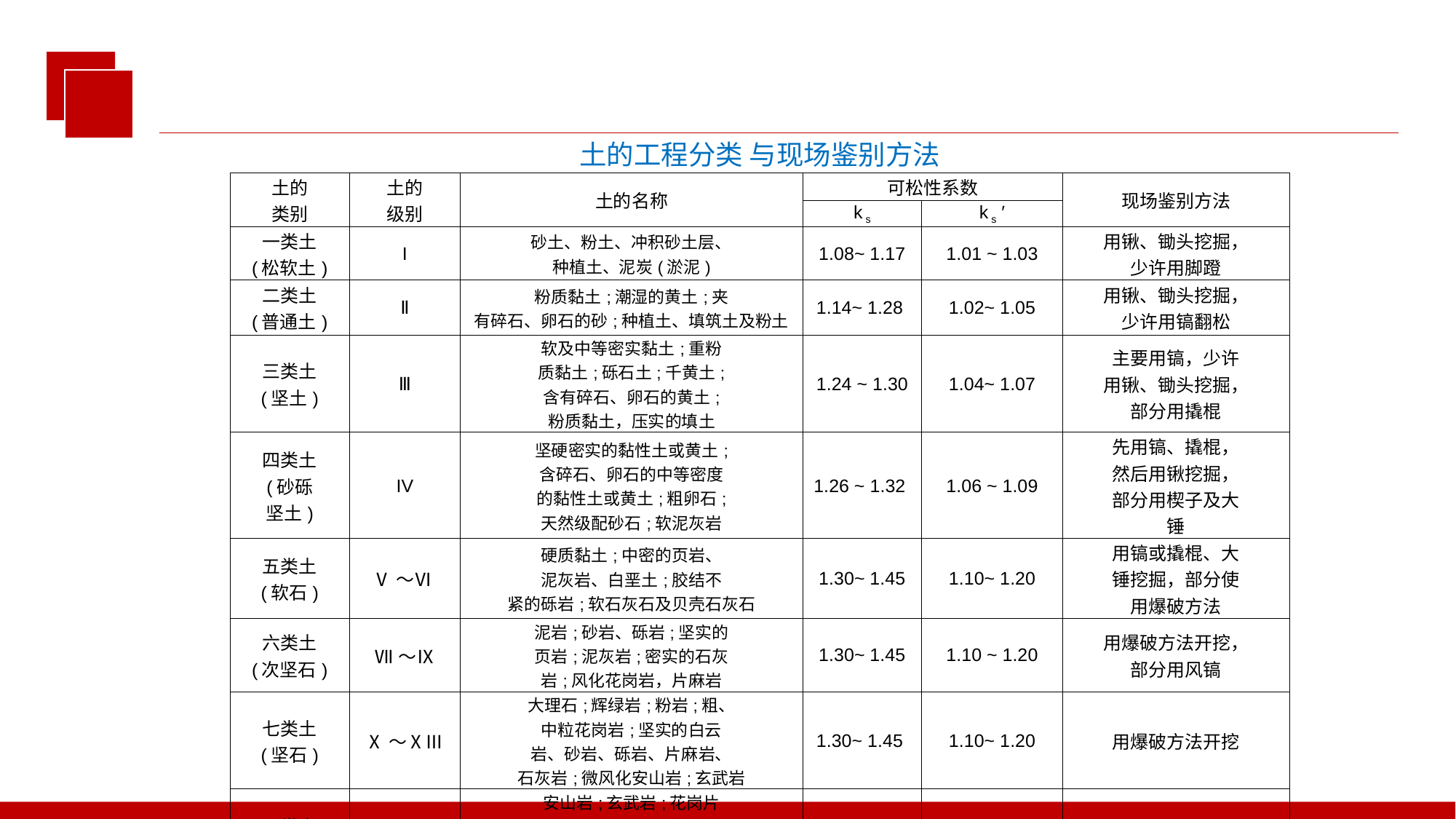

| 土的工程分类 与现场鉴别方法 |  |  |  |  |  |
| --- | --- | --- | --- | --- | --- |
| 土的 类别 | 土的 级别 | 土的名称 | 可松性系数 |  | 现场鉴别方法 |
|  |  |  | k s | k s ′ |  |
| 一类土 (松软土) | I | 砂土、粉土、冲积砂土层、 种植土、泥炭(淤泥) | 1.08~ 1.17 | 1.01 ~ 1.03 | 用锹、锄头挖掘， 少许用脚蹬 |
| 二类土 (普通土) | Ⅱ | 粉质黏土;潮湿的黄土;夹 有碎石、卵石的砂;种植土、填筑土及粉土 | 1.14~ 1.28 | 1.02~ 1.05 | 用锹、锄头挖掘， 少许用镐翻松 |
| 三类土 (坚土) | Ⅲ | 软及中等密实黏土;重粉 质黏土;砾石土;千黄土; 含有碎石、卵石的黄土; 粉质黏土，压实的填土 | 1.24 ~ 1.30 | 1.04~ 1.07 | 主要用镐，少许 用锹、锄头挖掘， 部分用撬棍 |
| 四类土 (砂砾 坚土) | IV | 坚硬密实的黏性土或黄土; 含碎石、卵石的中等密度 的黏性土或黄土;粗卵石; 天然级配砂石;软泥灰岩 | 1.26 ~ 1.32 | 1.06 ~ 1.09 | 先用镐、撬棍， 然后用锹挖掘， 部分用楔子及大 锤 |
| 五类土 (软石) | Ⅴ～Ⅵ | 硬质黏土;中密的页岩、 泥灰岩、白垩土;胶结不 紧的砾岩;软石灰石及贝壳石灰石 | 1.30~ 1.45 | 1.10~ 1.20 | 用镐或撬棍、大 锤挖掘，部分使 用爆破方法 |
| 六类土 (次坚石) | Ⅶ～Ⅸ | 泥岩;砂岩、砾岩;坚实的 页岩;泥灰岩;密实的石灰 岩;风化花岗岩，片麻岩 | 1.30~ 1.45 | 1.10 ~ 1.20 | 用爆破方法开挖， 部分用风镐 |
| 七类土 (坚石) | Ⅹ～ⅩⅢ | 大理石;辉绿岩;粉岩;粗、 中粒花岗岩;坚实的白云 岩、砂岩、砾岩、片麻岩、 石灰岩;微风化安山岩;玄武岩 | 1.30~ 1.45 | 1.10~ 1.20 | 用爆破方法开挖 |
| 八类土 (特坚石) | XIV ～ XVI | 安山岩;玄武岩;花岗片 麻岩;坚实的细粒花岗岩; 闪长岩、石英岩、辉长岩、 辉绿岩、玢岩、角闪岩 | 1.45 ~ 1.50 | 1.20~ 1.30 | 用爆破方法开挖 |